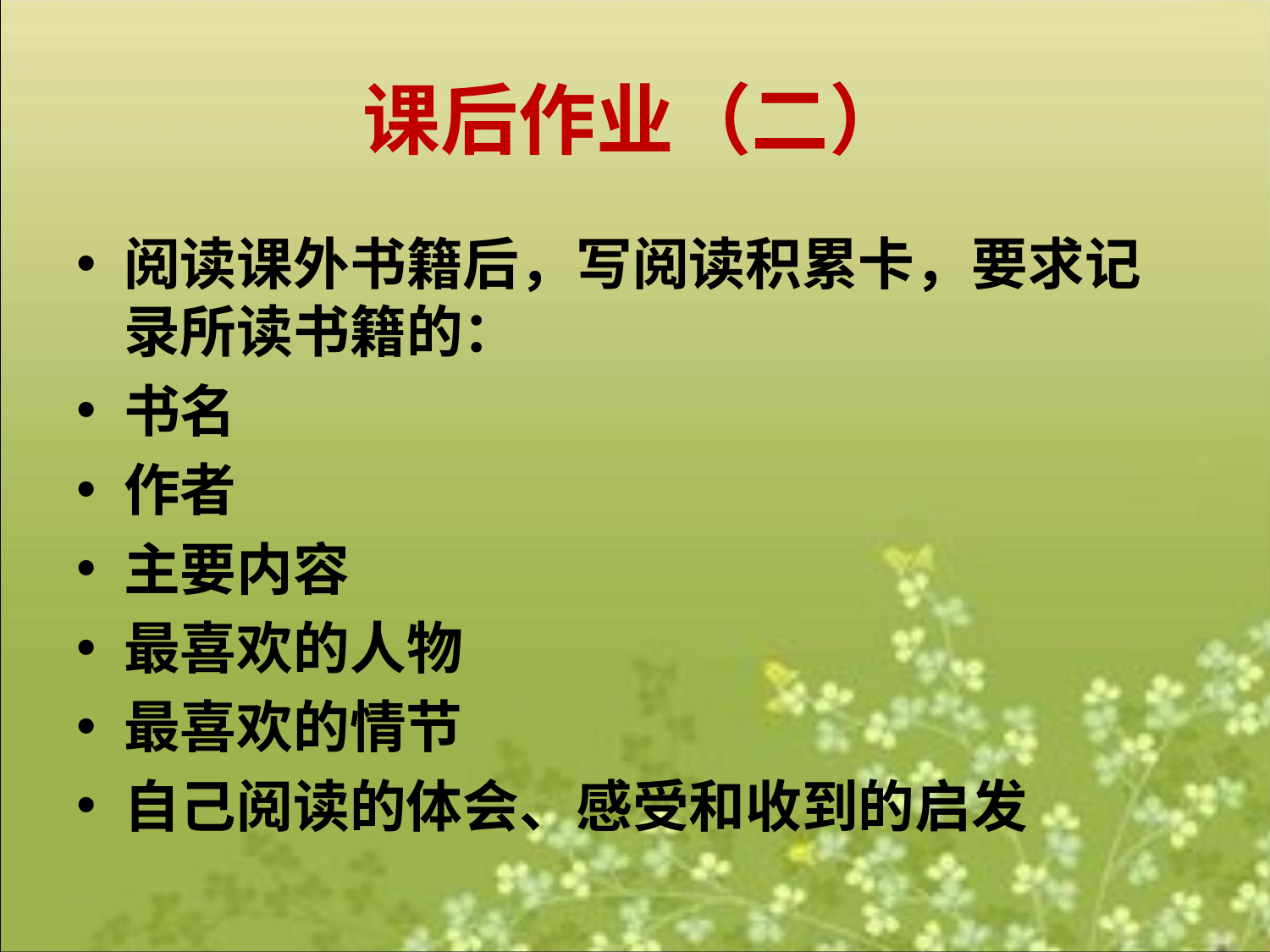

# 课后作业（二）
阅读课外书籍后，写阅读积累卡，要求记录所读书籍的：
书名
作者
主要内容
最喜欢的人物
最喜欢的情节
自己阅读的体会、感受和收到的启发